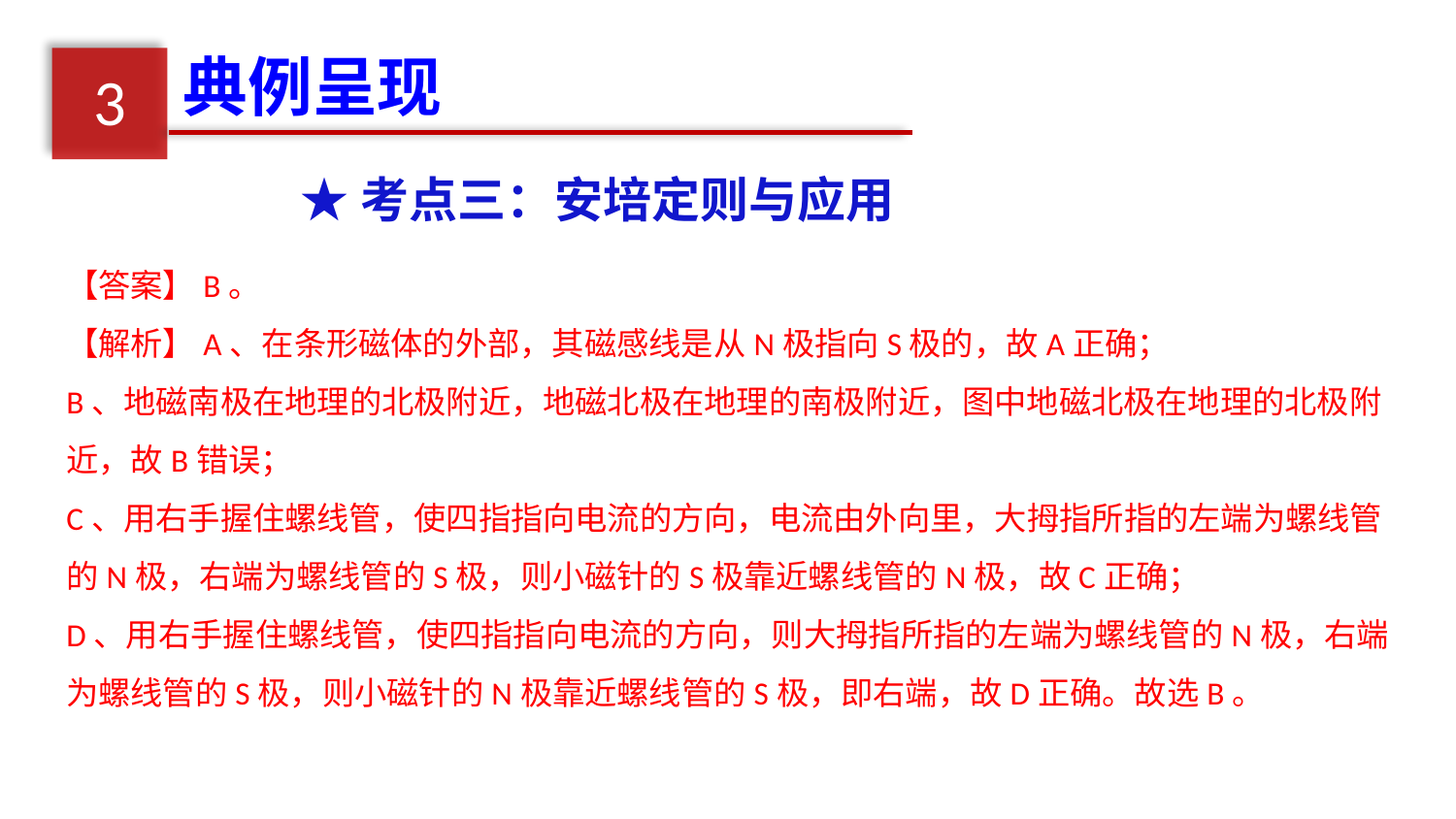

典例呈现

3
★考点三：安培定则与应用
【答案】B。
【解析】A、在条形磁体的外部，其磁感线是从N极指向S极的，故A正确；
B、地磁南极在地理的北极附近，地磁北极在地理的南极附近，图中地磁北极在地理的北极附近，故B错误；
C、用右手握住螺线管，使四指指向电流的方向，电流由外向里，大拇指所指的左端为螺线管的N极，右端为螺线管的S极，则小磁针的S极靠近螺线管的N极，故C正确；
D、用右手握住螺线管，使四指指向电流的方向，则大拇指所指的左端为螺线管的N极，右端为螺线管的S极，则小磁针的N极靠近螺线管的S极，即右端，故D正确。故选B。